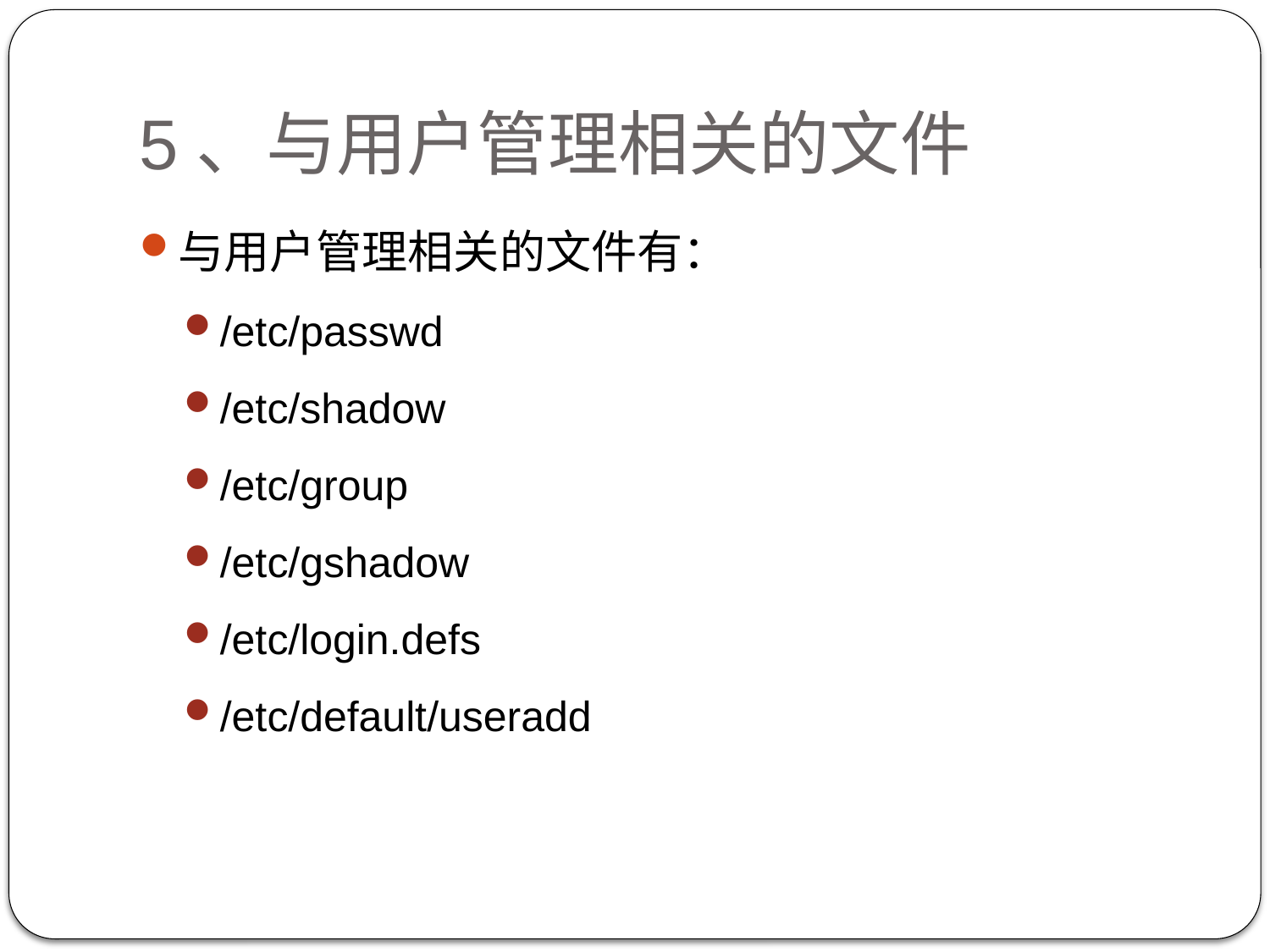

# 5、与用户管理相关的文件
与用户管理相关的文件有：
/etc/passwd
/etc/shadow
/etc/group
/etc/gshadow
/etc/login.defs
/etc/default/useradd